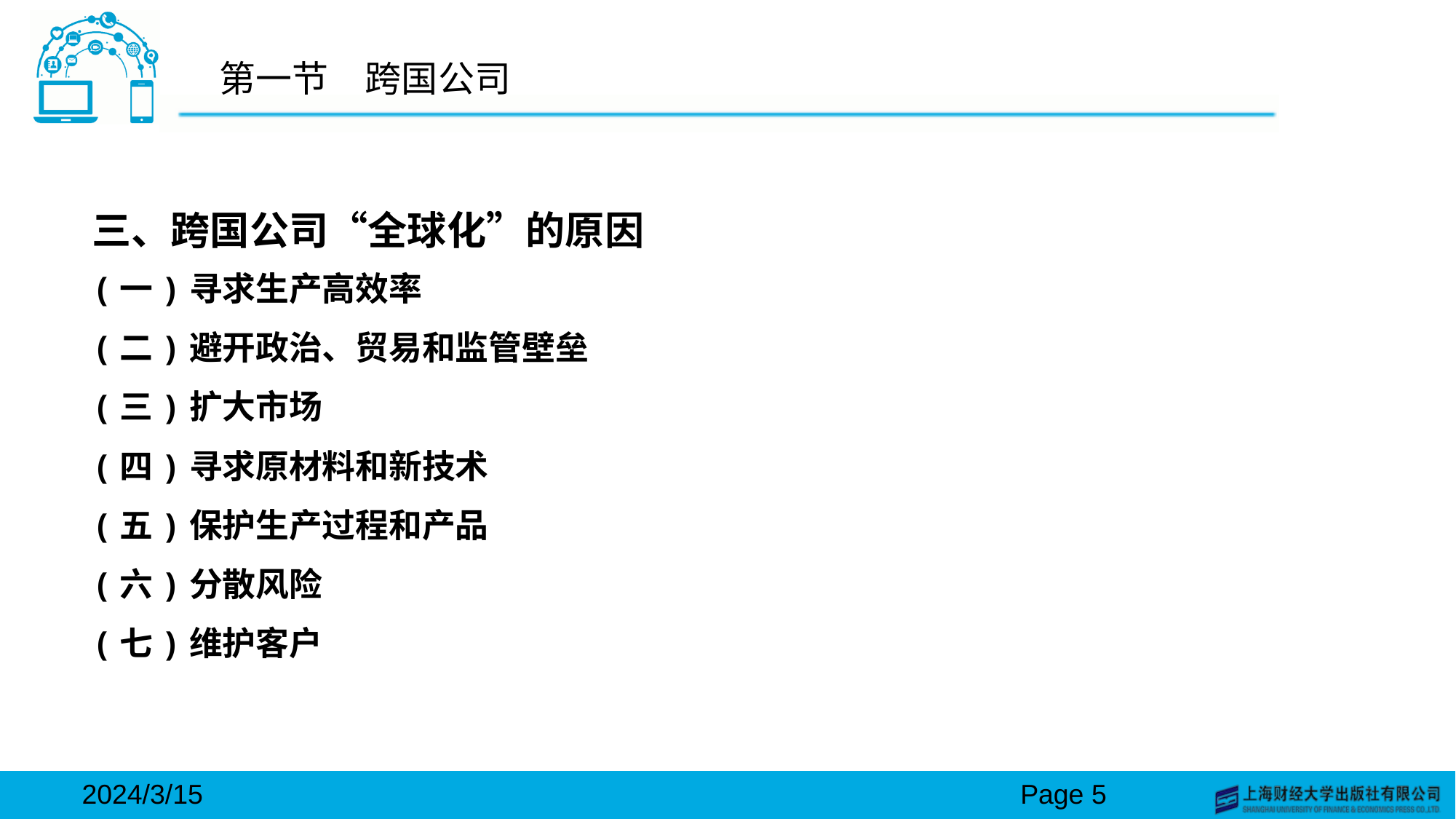

# 第一节　跨国公司
三、跨国公司“全球化”的原因
(一)寻求生产高效率
(二)避开政治、贸易和监管壁垒
(三)扩大市场
(四)寻求原材料和新技术
(五)保护生产过程和产品
(六)分散风险
(七)维护客户

2024/3/15
Page 5